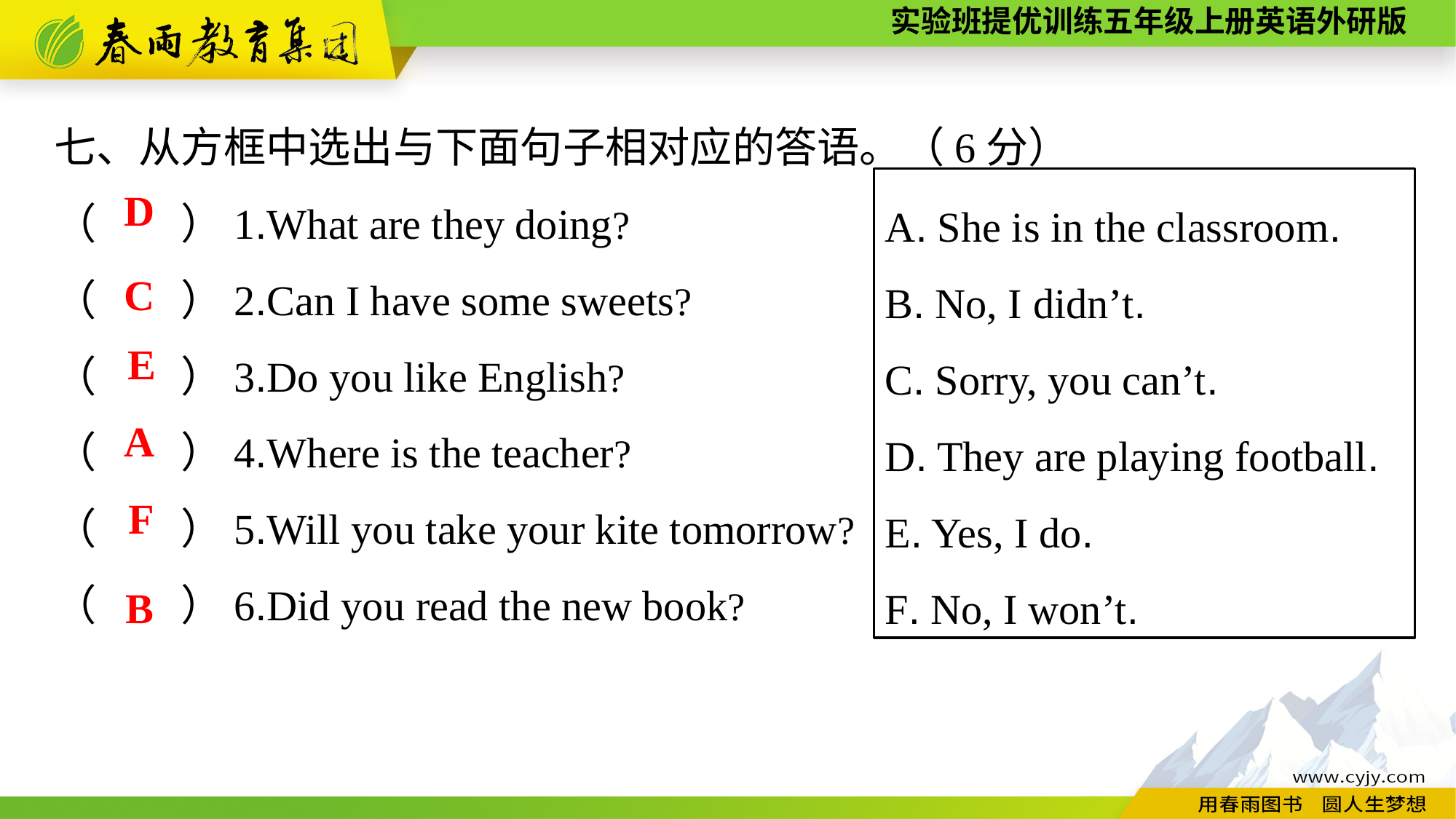

七、从方框中选出与下面句子相对应的答语。（6分）
（　　）1.What are they doing?
（　　）2.Can I have some sweets?
（　　）3.Do you like English?
（　　）4.Where is the teacher?
（　　）5.Will you take your kite tomorrow?
（　　）6.Did you read the new book?
A. She is in the classroom.
B. No, I didn’t.
C. Sorry, you can’t.
D. They are playing football.
E. Yes, I do.
F. No, I won’t.
D
C
E
A
F
B